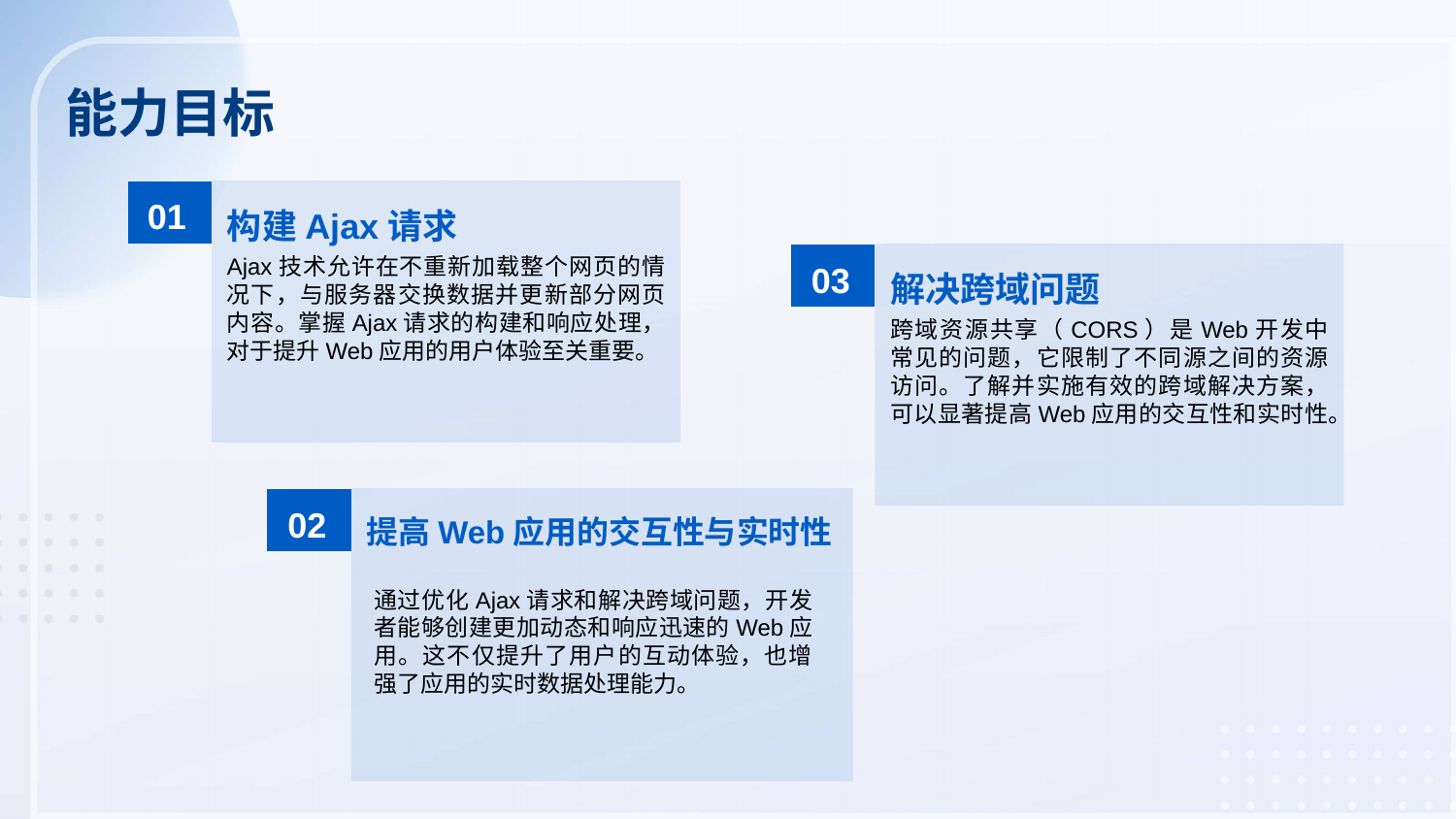

能力目标
01

构建Ajax请求
Ajax技术允许在不重新加载整个网页的情况下，与服务器交换数据并更新部分网页内容。掌握Ajax请求的构建和响应处理，对于提升Web应用的用户体验至关重要。
03

解决跨域问题
跨域资源共享（CORS）是Web开发中常见的问题，它限制了不同源之间的资源访问。了解并实施有效的跨域解决方案，可以显著提高Web应用的交互性和实时性。
02

提高Web应用的交互性与实时性
通过优化Ajax请求和解决跨域问题，开发者能够创建更加动态和响应迅速的Web应用。这不仅提升了用户的互动体验，也增强了应用的实时数据处理能力。